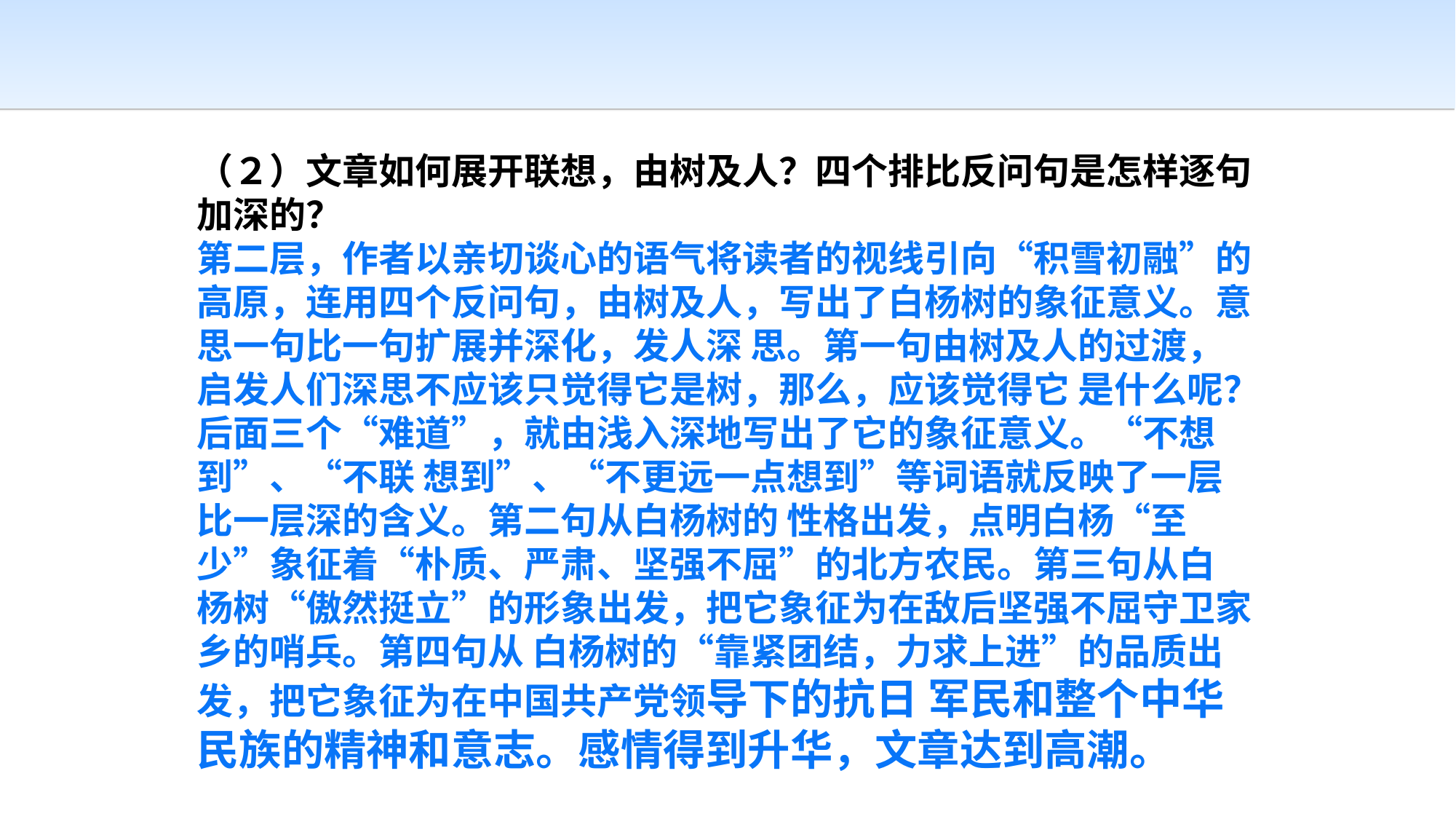

（２）文章如何展开联想，由树及人？四个排比反问句是怎样逐句加深的？
第二层，作者以亲切谈心的语气将读者的视线引向“积雪初融”的高原，连用四个反问句，由树及人，写出了白杨树的象征意义。意思一句比一句扩展并深化，发人深 思。第一句由树及人的过渡，启发人们深思不应该只觉得它是树，那么，应该觉得它 是什么呢？后面三个“难道”，就由浅入深地写出了它的象征意义。“不想到”、“不联 想到”、“不更远一点想到”等词语就反映了一层比一层深的含义。第二句从白杨树的 性格出发，点明白杨“至少”象征着“朴质、严肃、坚强不屈”的北方农民。第三句从白 杨树“傲然挺立”的形象出发，把它象征为在敌后坚强不屈守卫家乡的哨兵。第四句从 白杨树的“靠紧团结，力求上进”的品质出发，把它象征为在中国共产党领导下的抗日 军民和整个中华民族的精神和意志。感情得到升华，文章达到高潮。